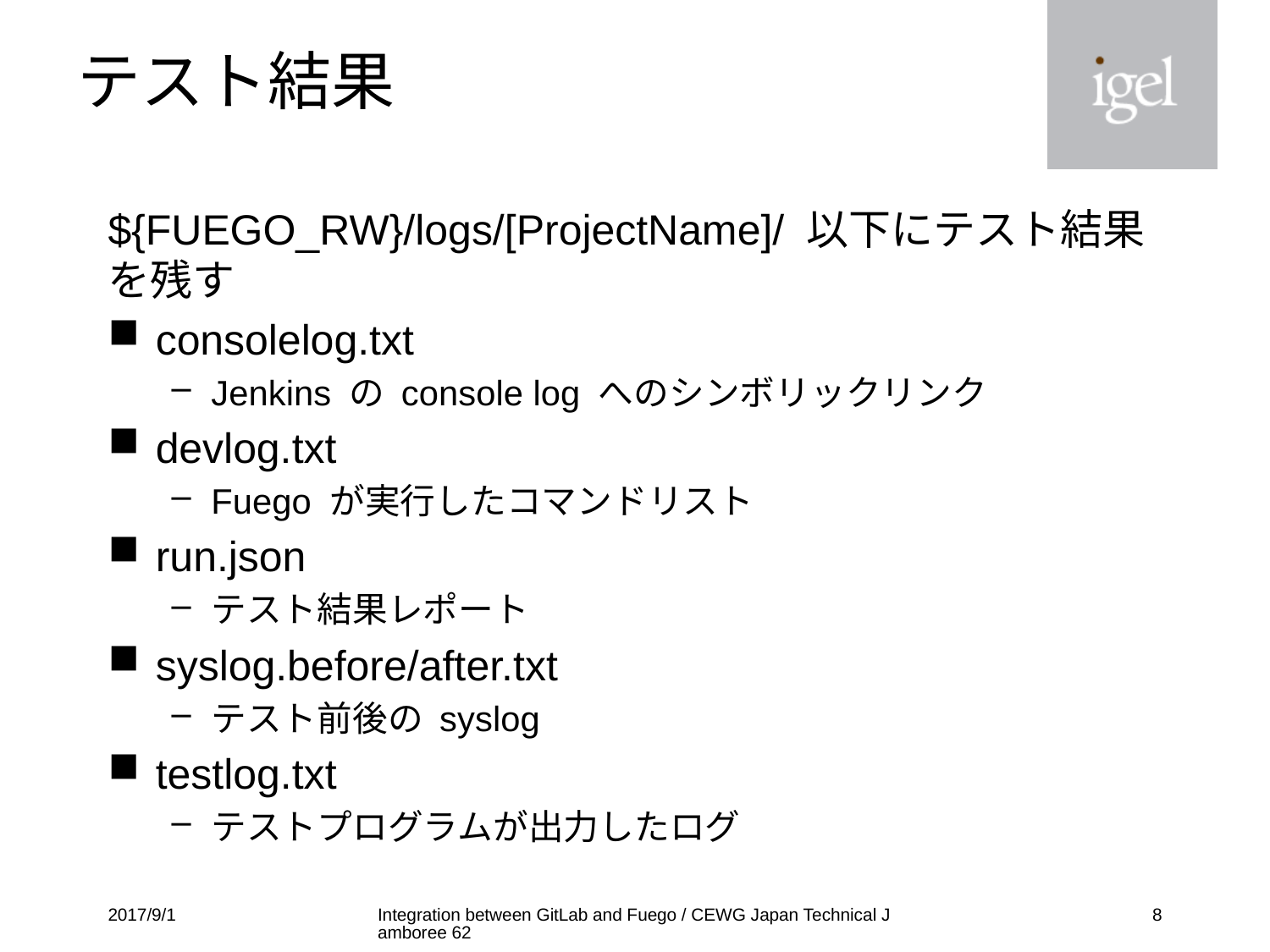

# テスト結果
${FUEGO_RW}/logs/[ProjectName]/ 以下にテスト結果を残す
consolelog.txt
Jenkins の console log へのシンボリックリンク
devlog.txt
Fuego が実行したコマンドリスト
run.json
テスト結果レポート
syslog.before/after.txt
テスト前後の syslog
testlog.txt
テストプログラムが出力したログ
2017/9/1
Integration between GitLab and Fuego / CEWG Japan Technical Jamboree 62
8